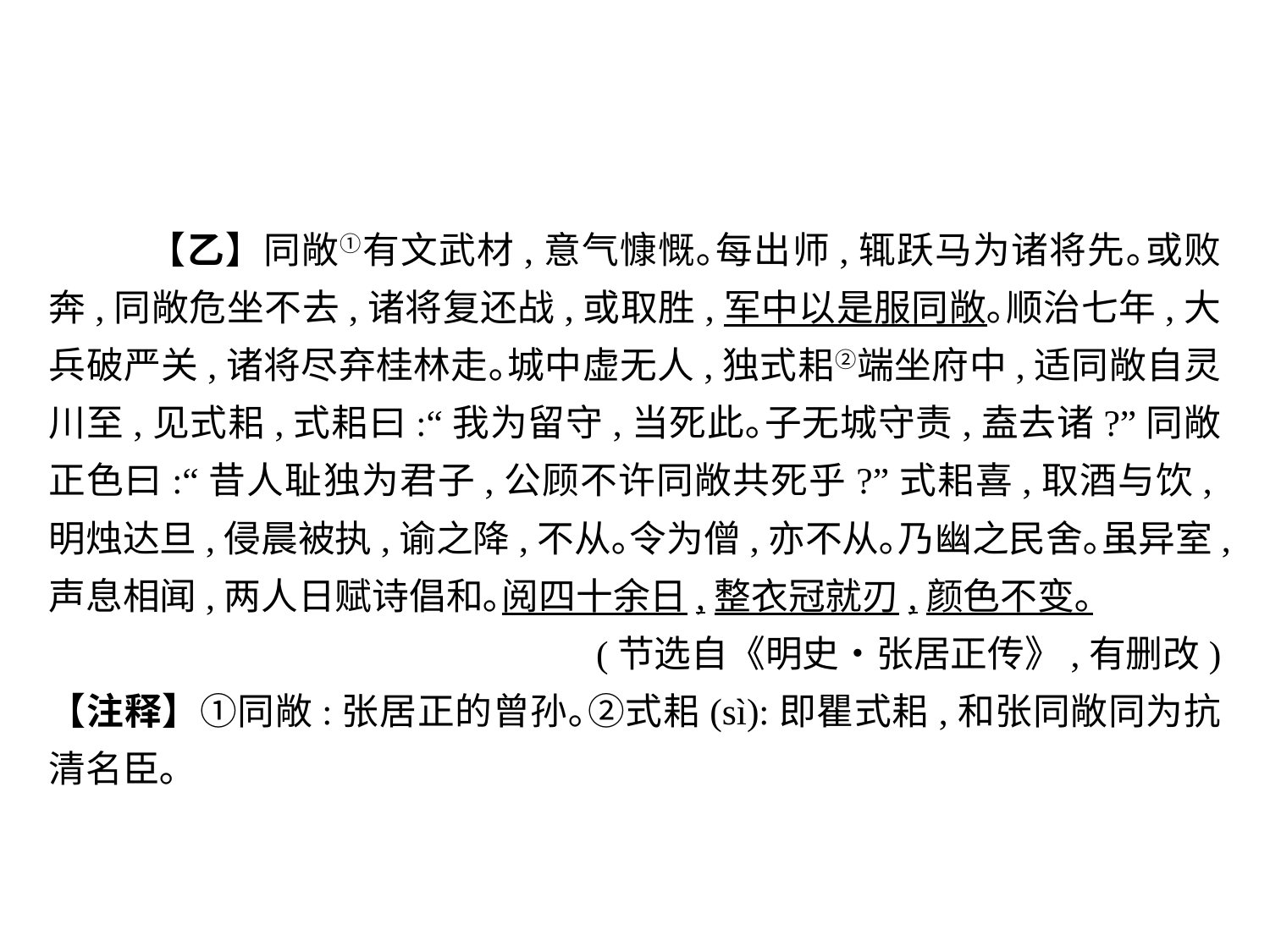

【乙】同敞①有文武材,意气慷慨｡每出师,辄跃马为诸将先｡或败奔,同敞危坐不去,诸将复还战,或取胜,军中以是服同敞｡顺治七年,大兵破严关,诸将尽弃桂林走｡城中虚无人,独式耜②端坐府中,适同敞自灵川至,见式耜,式耜曰:“我为留守,当死此｡子无城守责,盍去诸?”同敞正色曰:“昔人耻独为君子,公顾不许同敞共死乎?”式耜喜,取酒与饮,明烛达旦,侵晨被执,谕之降,不从｡令为僧,亦不从｡乃幽之民舍｡虽异室,声息相闻,两人日赋诗倡和｡阅四十余日,整衣冠就刃,颜色不变｡
(节选自《明史•张居正传》,有删改)
【注释】①同敞:张居正的曾孙｡②式耜(sì):即瞿式耜,和张同敞同为抗清名臣｡